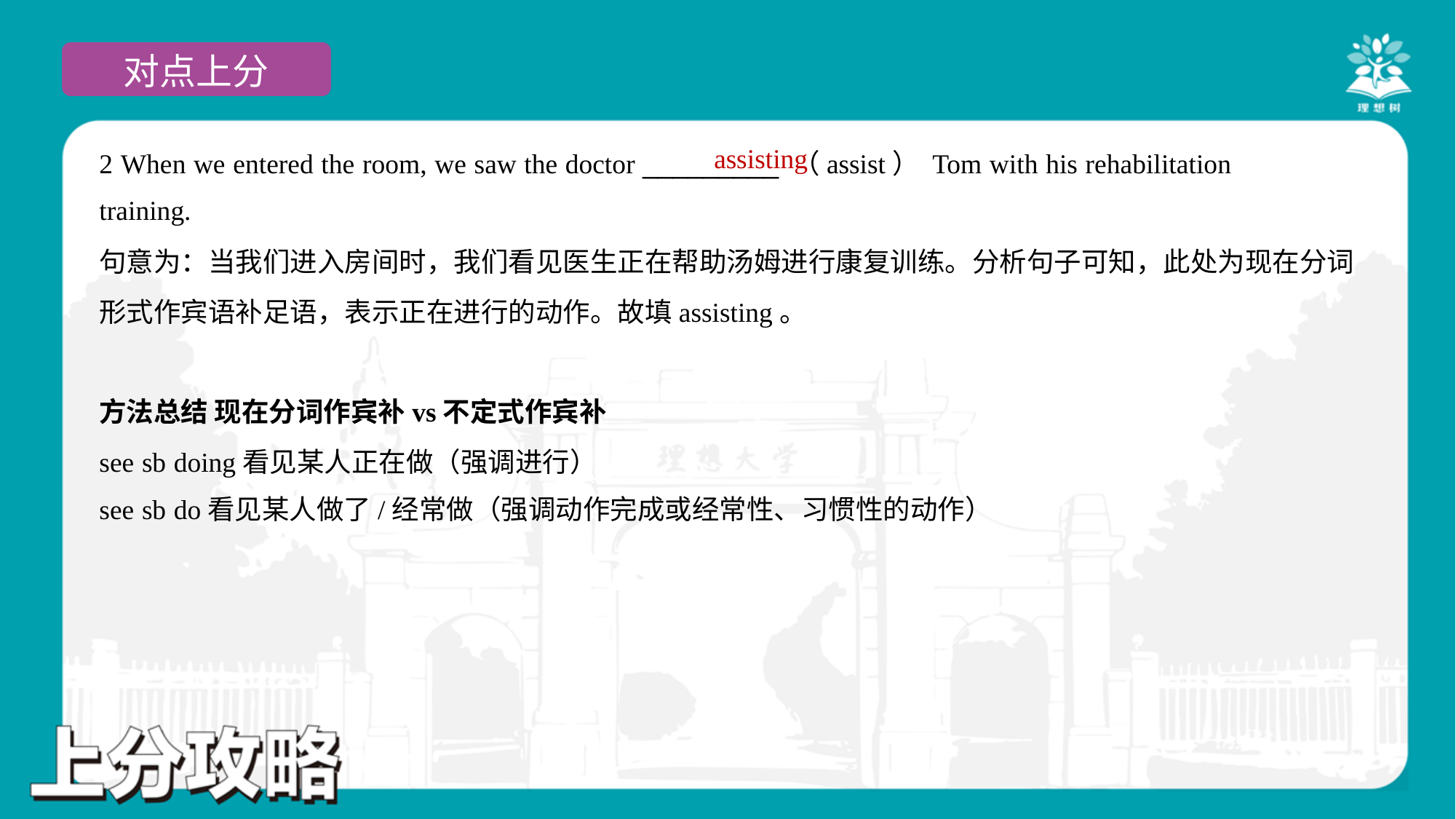

assisting
2 When we entered the room, we saw the doctor _________ （assist） Tom with his rehabilitation
training.
句意为：当我们进入房间时，我们看见医生正在帮助汤姆进行康复训练。分析句子可知，此处为现在分词
形式作宾语补足语，表示正在进行的动作。故填assisting。

方法总结 现在分词作宾补vs不定式作宾补
see sb doing看见某人正在做（强调进行）
see sb do看见某人做了/经常做（强调动作完成或经常性、习惯性的动作）